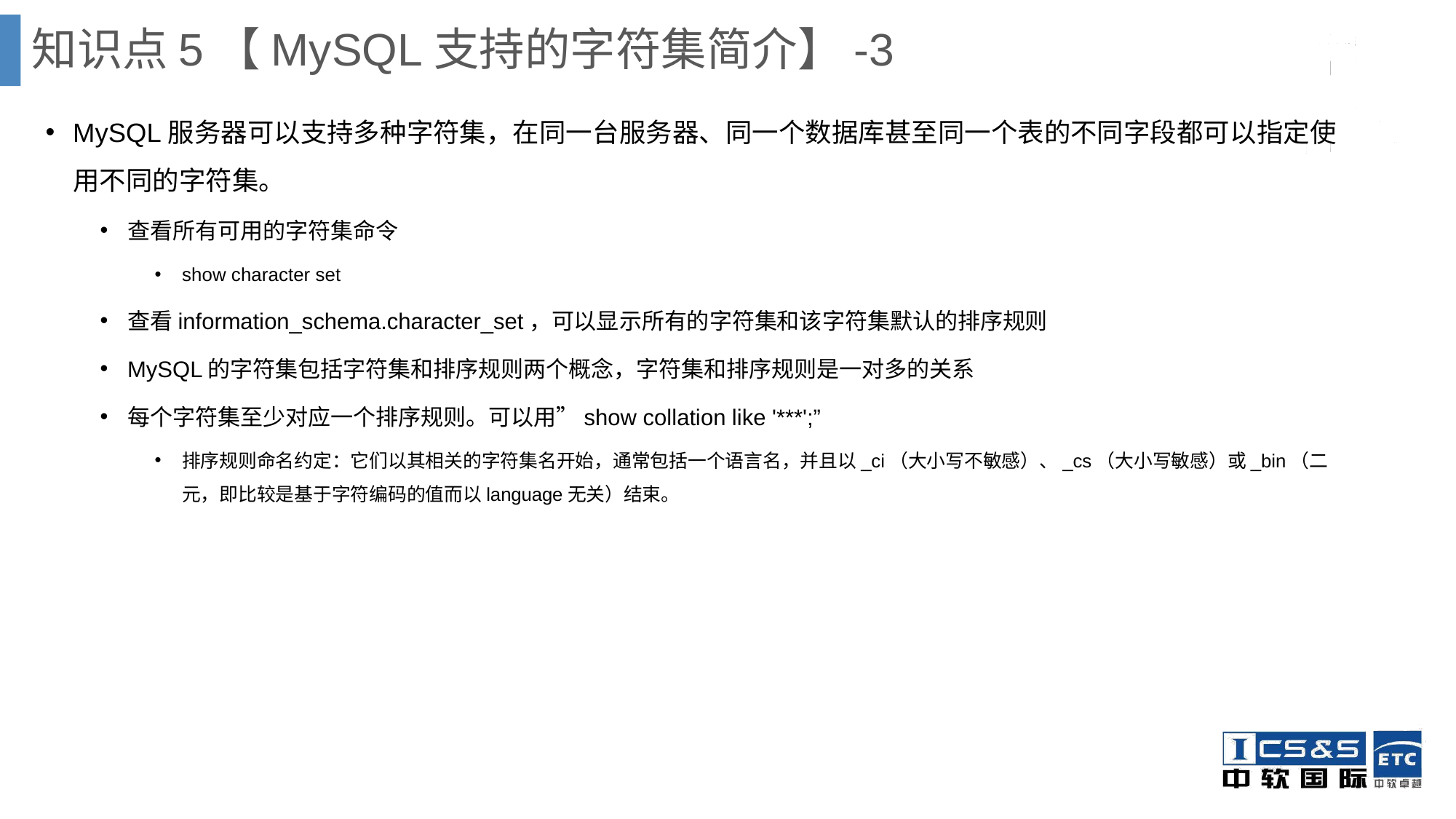

知识点5【MySQL支持的字符集简介】-3
MySQL服务器可以支持多种字符集，在同一台服务器、同一个数据库甚至同一个表的不同字段都可以指定使用不同的字符集。
查看所有可用的字符集命令
show character set
查看information_schema.character_set，可以显示所有的字符集和该字符集默认的排序规则
MySQL的字符集包括字符集和排序规则两个概念，字符集和排序规则是一对多的关系
每个字符集至少对应一个排序规则。可以用”show collation like '***';”
排序规则命名约定：它们以其相关的字符集名开始，通常包括一个语言名，并且以_ci（大小写不敏感）、_cs（大小写敏感）或_bin（二元，即比较是基于字符编码的值而以language无关）结束。